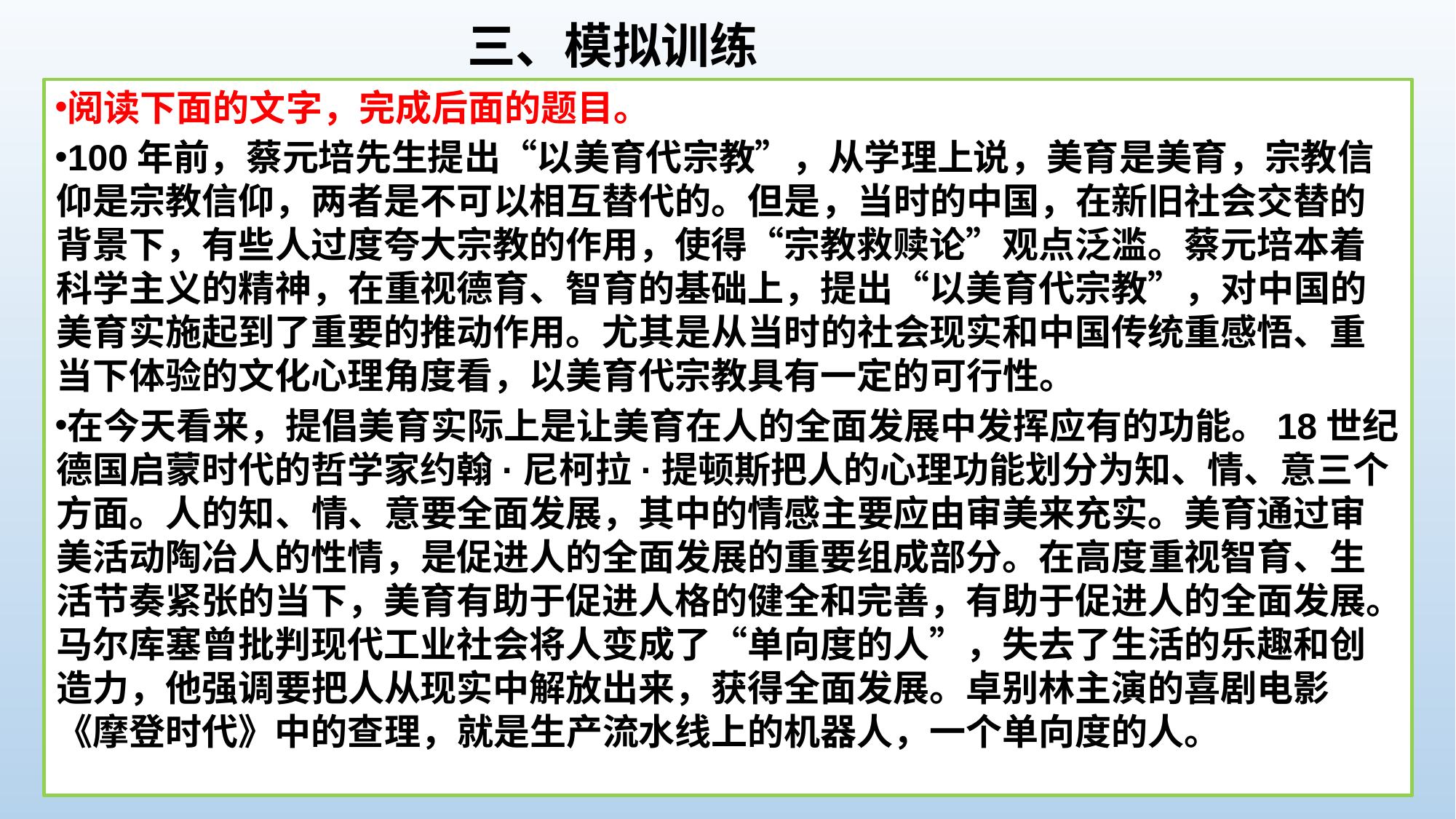

三、模拟训练
阅读下面的文字，完成后面的题目。
100年前，蔡元培先生提出“以美育代宗教”，从学理上说，美育是美育，宗教信仰是宗教信仰，两者是不可以相互替代的。但是，当时的中国，在新旧社会交替的背景下，有些人过度夸大宗教的作用，使得“宗教救赎论”观点泛滥。蔡元培本着科学主义的精神，在重视德育、智育的基础上，提出“以美育代宗教”，对中国的美育实施起到了重要的推动作用。尤其是从当时的社会现实和中国传统重感悟、重当下体验的文化心理角度看，以美育代宗教具有一定的可行性。
在今天看来，提倡美育实际上是让美育在人的全面发展中发挥应有的功能。18世纪德国启蒙时代的哲学家约翰·尼柯拉·提顿斯把人的心理功能划分为知、情、意三个方面。人的知、情、意要全面发展，其中的情感主要应由审美来充实。美育通过审美活动陶冶人的性情，是促进人的全面发展的重要组成部分。在高度重视智育、生活节奏紧张的当下，美育有助于促进人格的健全和完善，有助于促进人的全面发展。马尔库塞曾批判现代工业社会将人变成了“单向度的人”，失去了生活的乐趣和创造力，他强调要把人从现实中解放出来，获得全面发展。卓别林主演的喜剧电影《摩登时代》中的查理，就是生产流水线上的机器人，一个单向度的人。